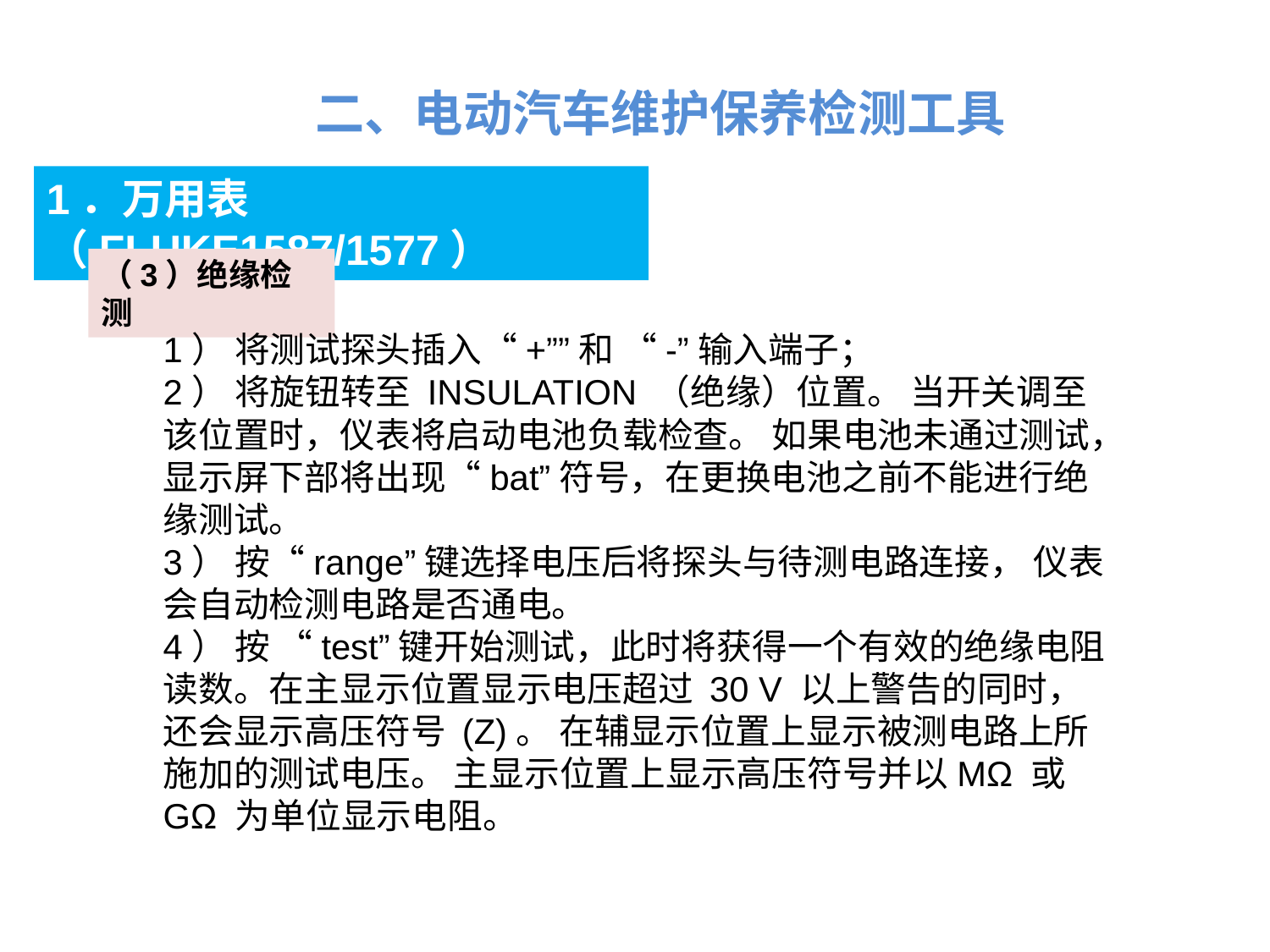

二、电动汽车维护保养检测工具
1．万用表（FLUKE1587/1577）
（3）绝缘检测
1） 将测试探头插入“+””和 “-”输入端子；
2） 将旋钮转至 INSULATION （绝缘）位置。 当开关调至该位置时，仪表将启动电池负载检查。 如果电池未通过测试，显示屏下部将出现“bat”符号，在更换电池之前不能进行绝缘测试。
3） 按“range”键选择电压后将探头与待测电路连接， 仪表会自动检测电路是否通电。
4） 按 “test”键开始测试，此时将获得一个有效的绝缘电阻读数。在主显示位置显示电压超过 30 V 以上警告的同时，还会显示高压符号 (Z)。 在辅显示位置上显示被测电路上所施加的测试电压。 主显示位置上显示高压符号并以MΩ 或 GΩ 为单位显示电阻。